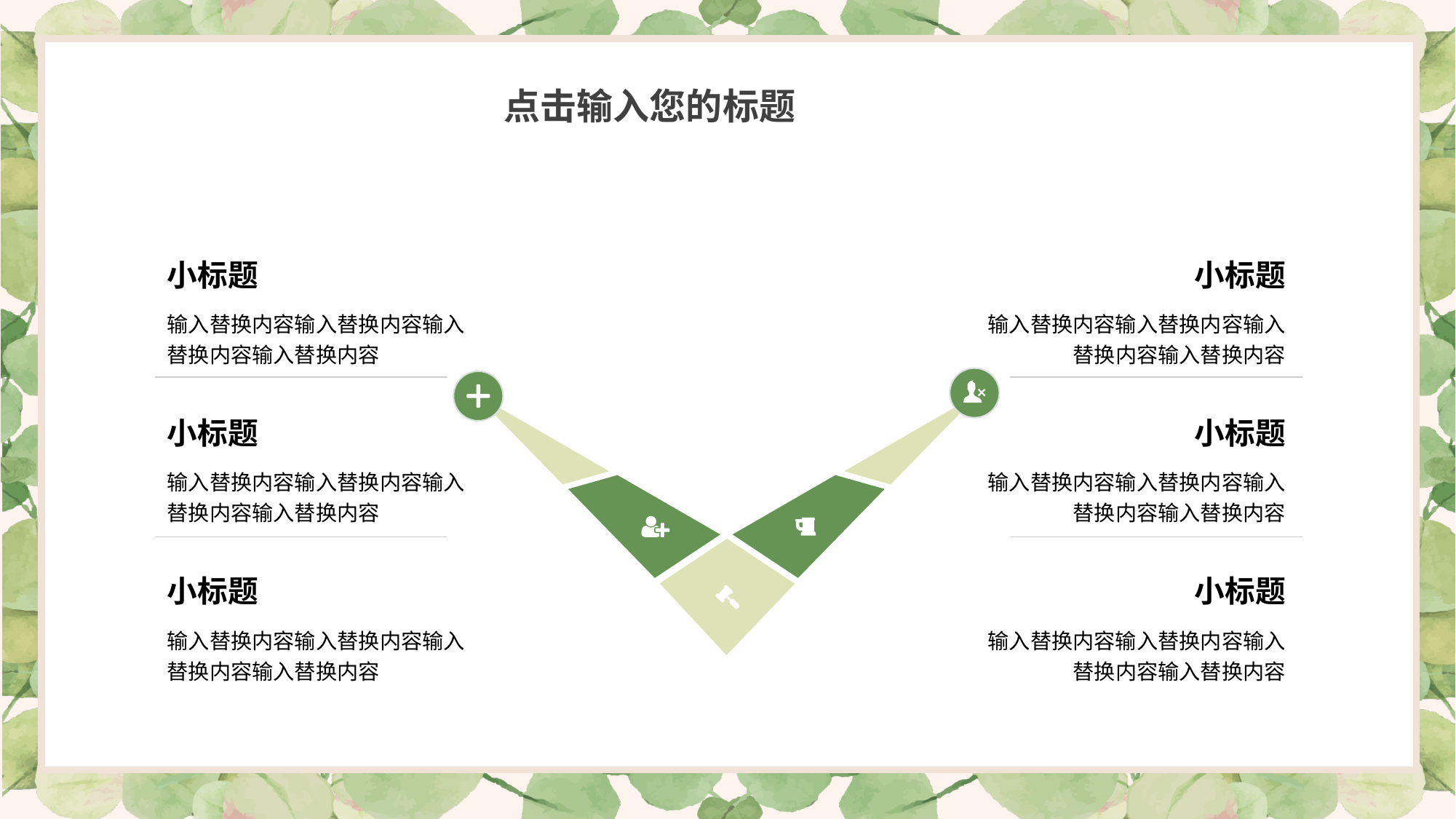

点击输入您的标题
小标题
输入替换内容输入替换内容输入替换内容输入替换内容
小标题
输入替换内容输入替换内容输入替换内容输入替换内容
小标题
输入替换内容输入替换内容输入替换内容输入替换内容
小标题
输入替换内容输入替换内容输入替换内容输入替换内容
小标题
输入替换内容输入替换内容输入替换内容输入替换内容
小标题
输入替换内容输入替换内容输入替换内容输入替换内容